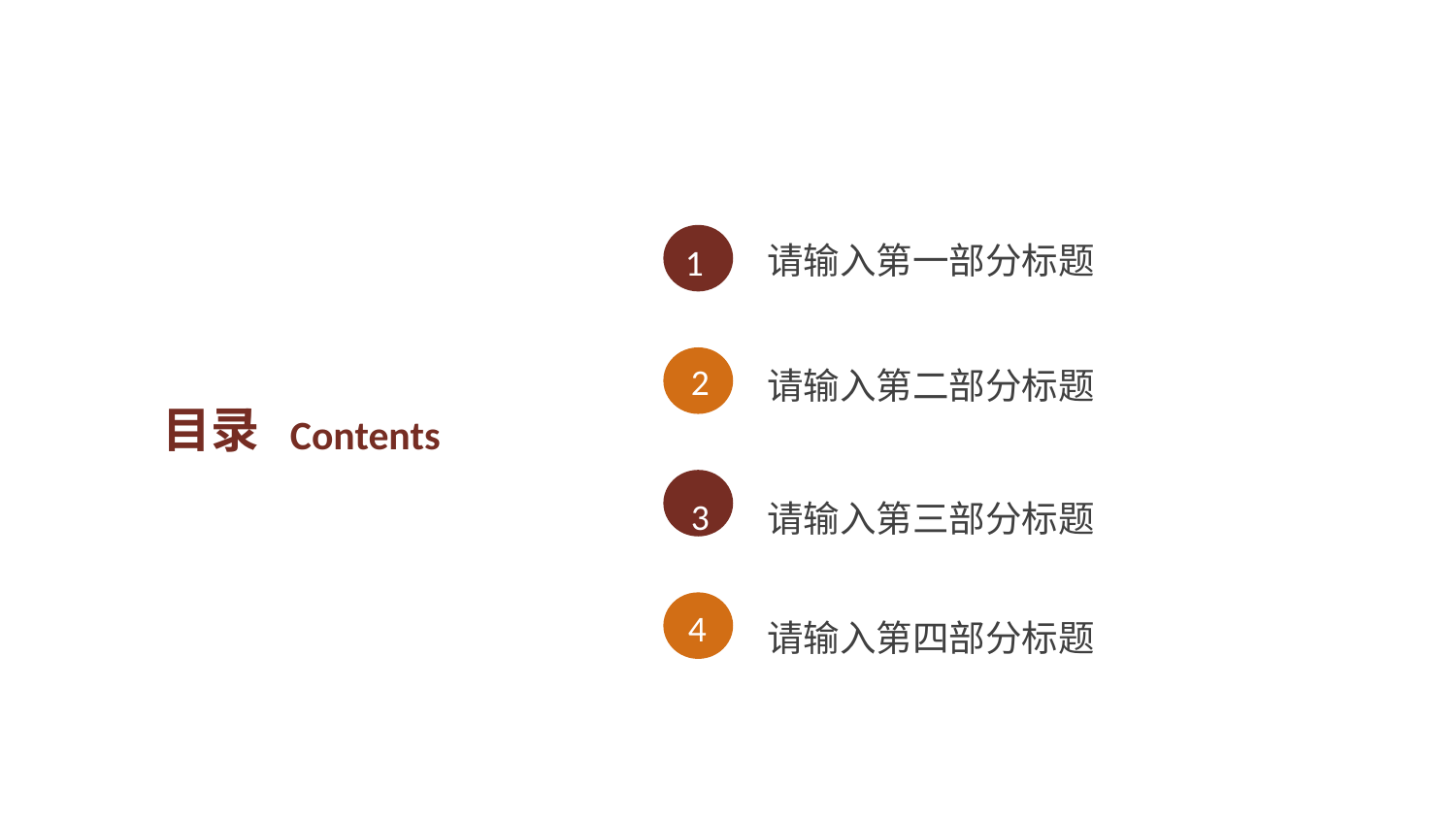

1
请输入第一部分标题

2
请输入第二部分标题
目录
Contents

3
请输入第三部分标题

4
请输入第四部分标题